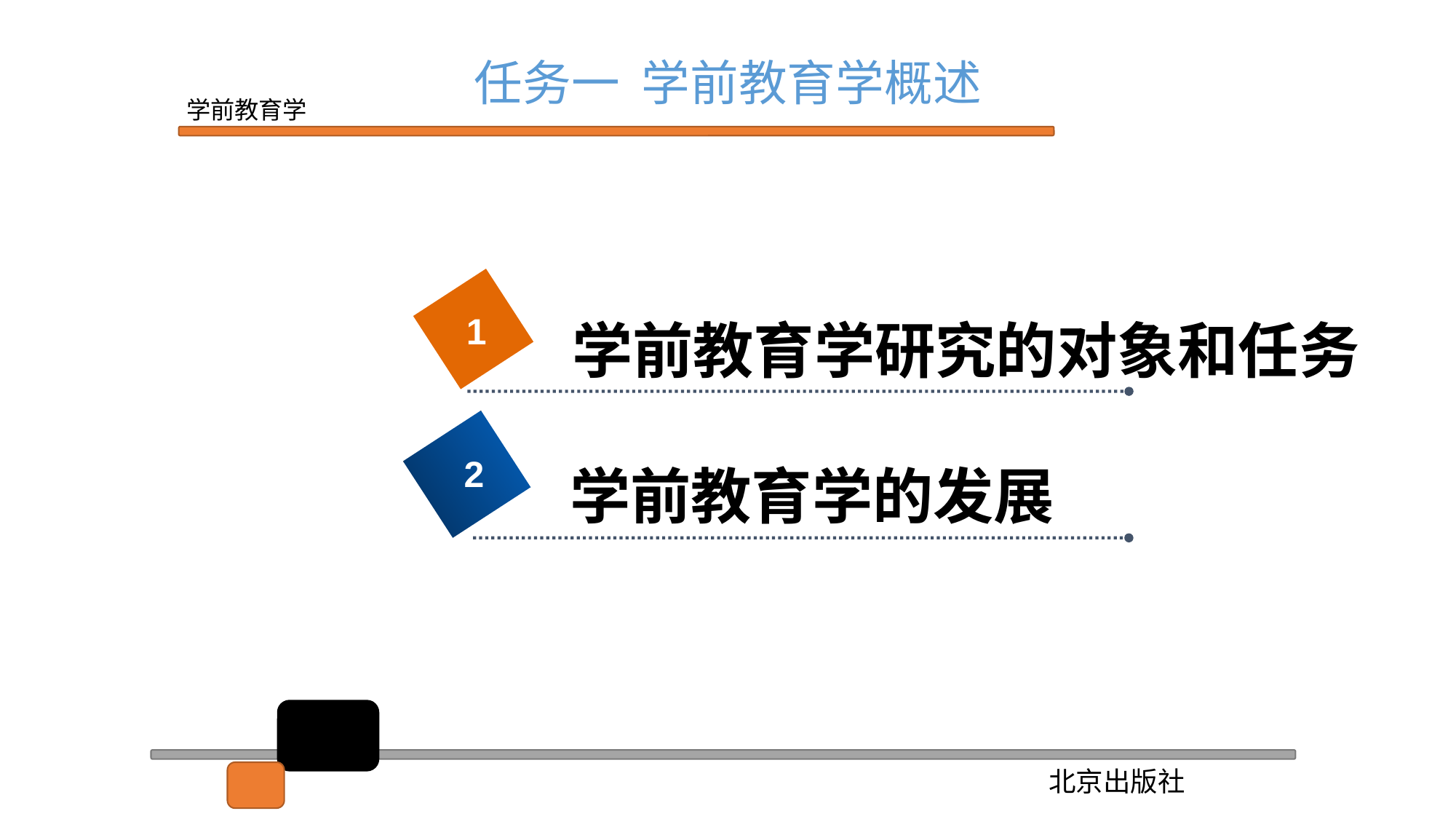

任务一  学前教育学概述

1
学前教育学研究的对象和任务

2
学前教育学的发展
2